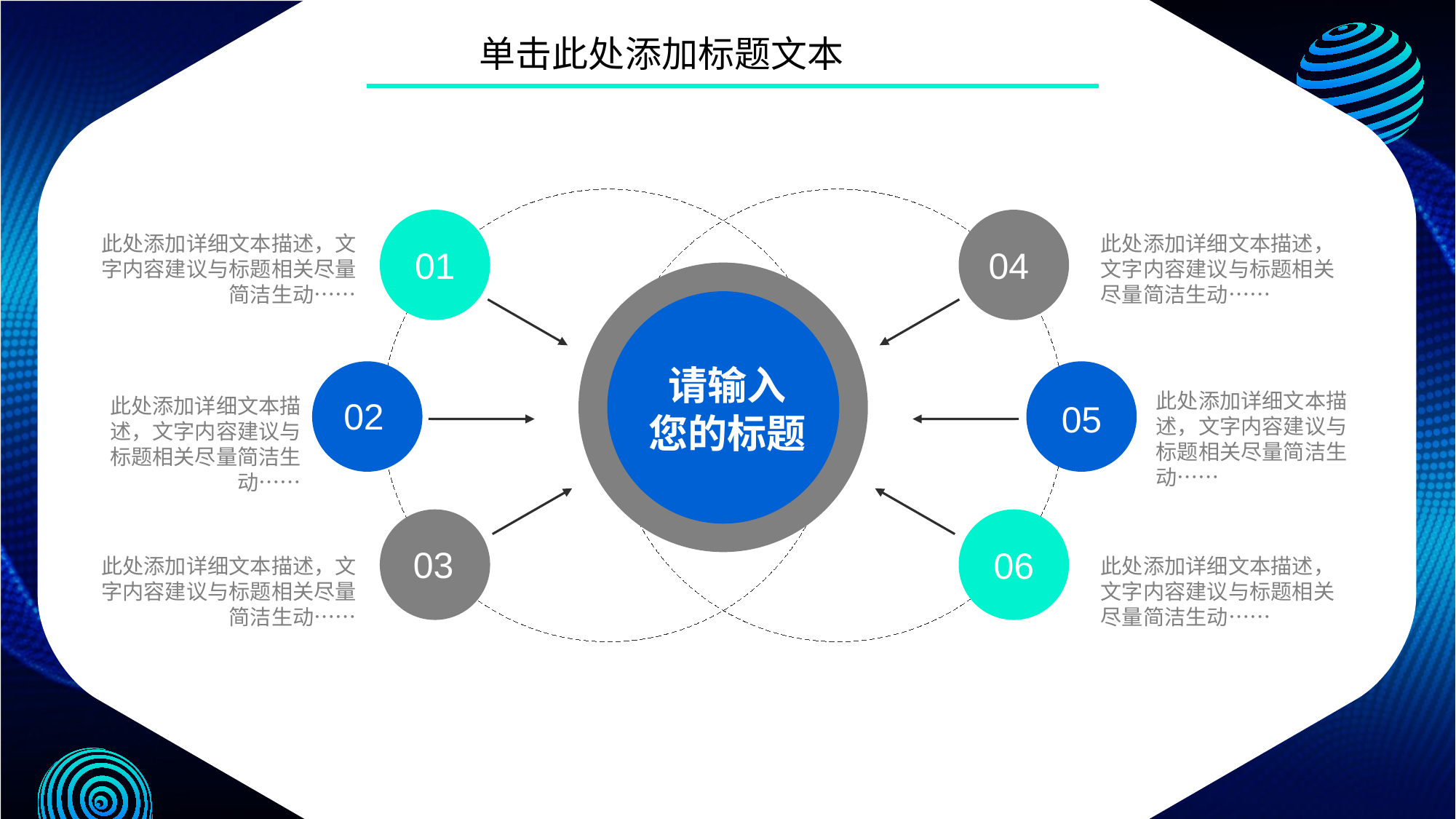

单击此处添加标题文本

01

04
此处添加详细文本描述，文字内容建议与标题相关尽量简洁生动……
此处添加详细文本描述，文字内容建议与标题相关尽量简洁生动……

请输入
您的标题

02

05
此处添加详细文本描述，文字内容建议与标题相关尽量简洁生动……
此处添加详细文本描述，文字内容建议与标题相关尽量简洁生动……

03

06
此处添加详细文本描述，文字内容建议与标题相关尽量简洁生动……
此处添加详细文本描述，文字内容建议与标题相关尽量简洁生动……